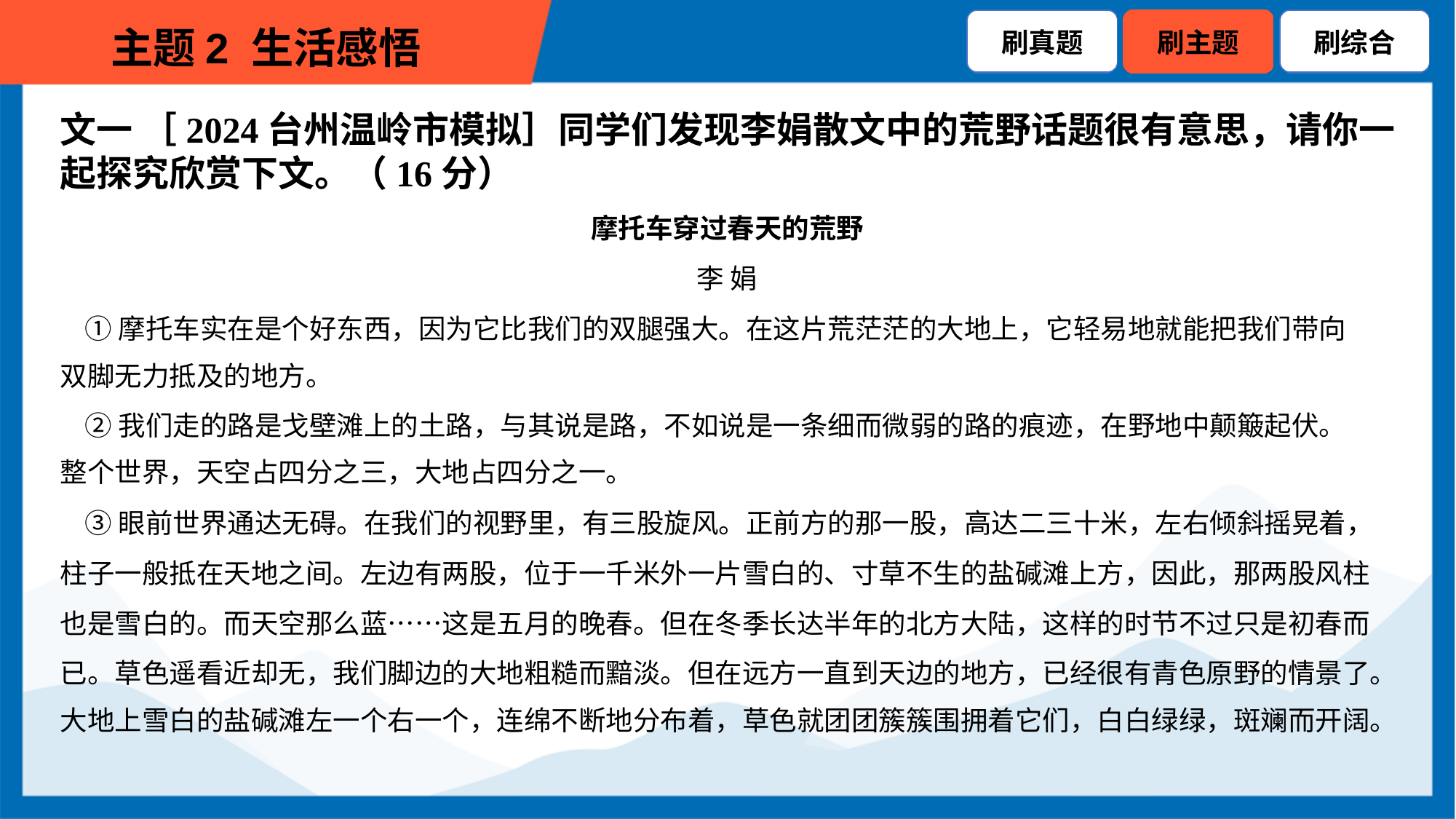

文一 ［2024台州温岭市模拟］同学们发现李娟散文中的荒野话题很有意思，请你一
起探究欣赏下文。（16分）
摩托车穿过春天的荒野
李 娟
    ①摩托车实在是个好东西，因为它比我们的双腿强大。在这片荒茫茫的大地上，它轻易地就能把我们带向
双脚无力抵及的地方。
    ②我们走的路是戈壁滩上的土路，与其说是路，不如说是一条细而微弱的路的痕迹，在野地中颠簸起伏。
整个世界，天空占四分之三，大地占四分之一。
    ③眼前世界通达无碍。在我们的视野里，有三股旋风。正前方的那一股，高达二三十米，左右倾斜摇晃着，
柱子一般抵在天地之间。左边有两股，位于一千米外一片雪白的、寸草不生的盐碱滩上方，因此，那两股风柱
也是雪白的。而天空那么蓝……这是五月的晚春。但在冬季长达半年的北方大陆，这样的时节不过只是初春而
已。草色遥看近却无，我们脚边的大地粗糙而黯淡。但在远方一直到天边的地方，已经很有青色原野的情景了。
大地上雪白的盐碱滩左一个右一个，连绵不断地分布着，草色就团团簇簇围拥着它们，白白绿绿，斑斓而开阔。